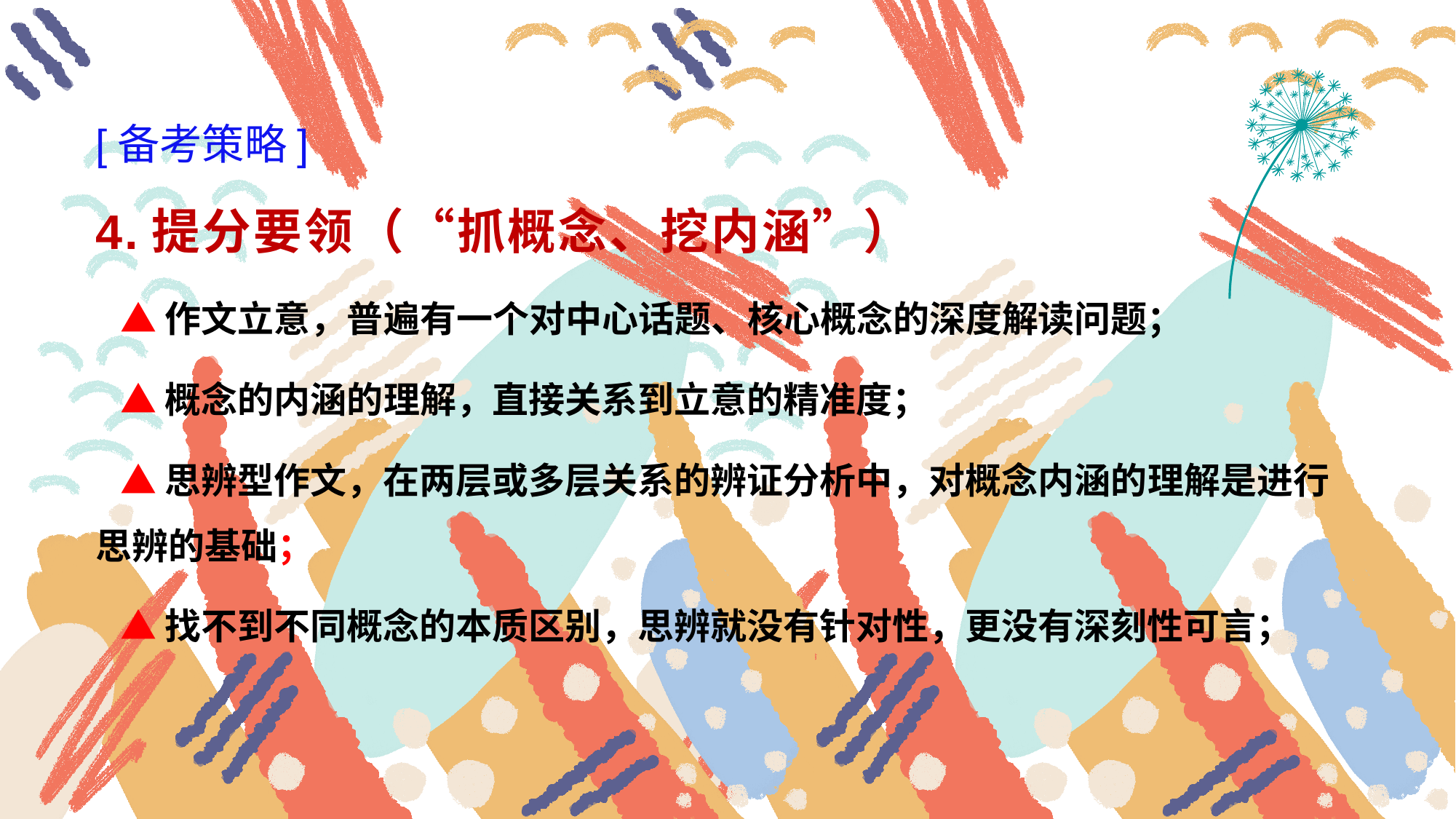

[备考策略]
4.提分要领（“抓概念、挖内涵”）
   ▲作文立意，普遍有一个对中心话题、核心概念的深度解读问题；
   ▲概念的内涵的理解，直接关系到立意的精准度；
   ▲思辨型作文，在两层或多层关系的辨证分析中，对概念内涵的理解是进行思辨的基础；
   ▲找不到不同概念的本质区别，思辨就没有针对性，更没有深刻性可言；